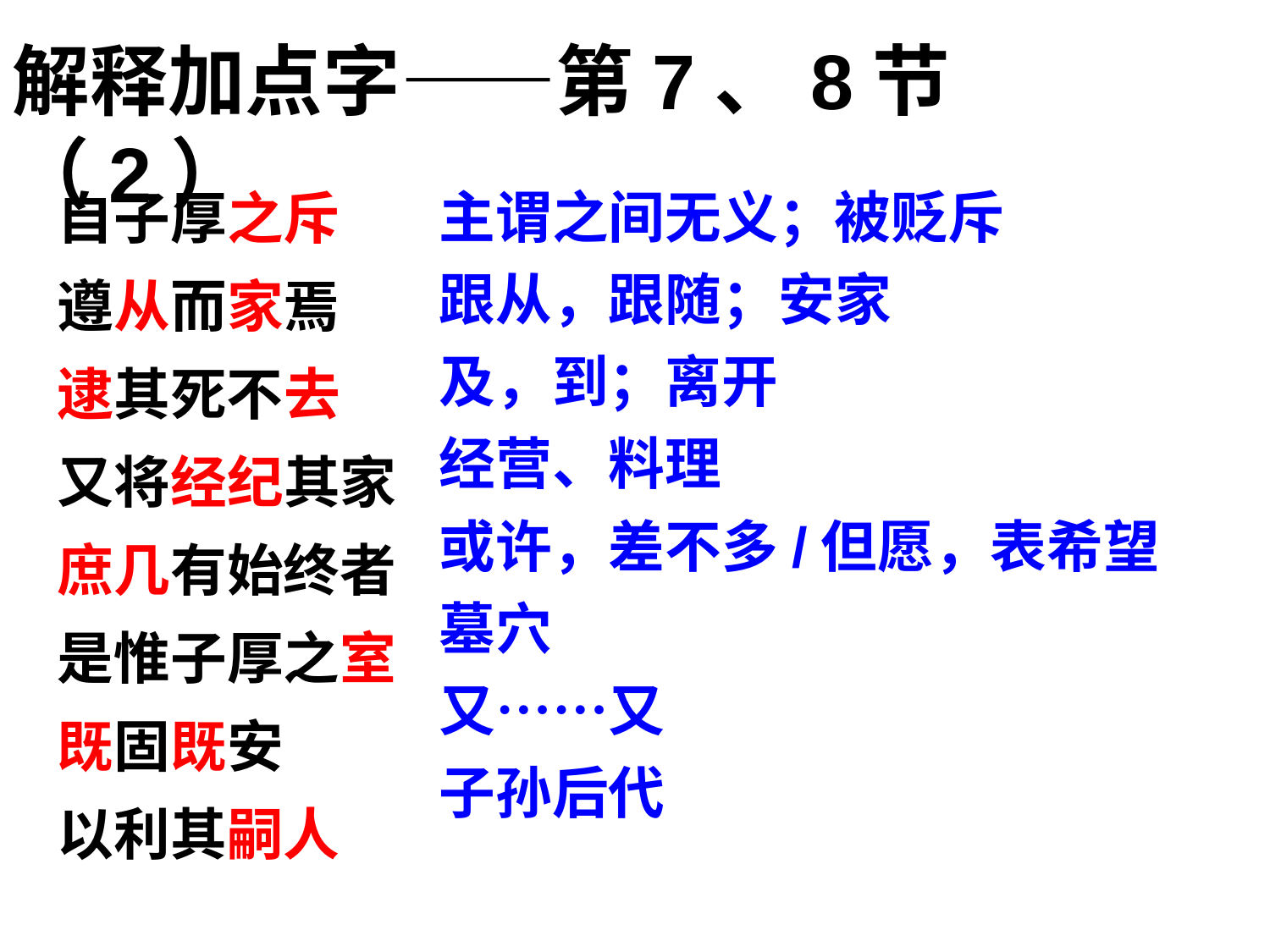

解释加点字——第7、8节（2）
自子厚之斥
遵从而家焉
逮其死不去
又将经纪其家
庶几有始终者
是惟子厚之室
既固既安
以利其嗣人
主谓之间无义；被贬斥
跟从，跟随；安家
及，到；离开
经营、料理
或许，差不多/但愿，表希望
墓穴
又……又
子孙后代